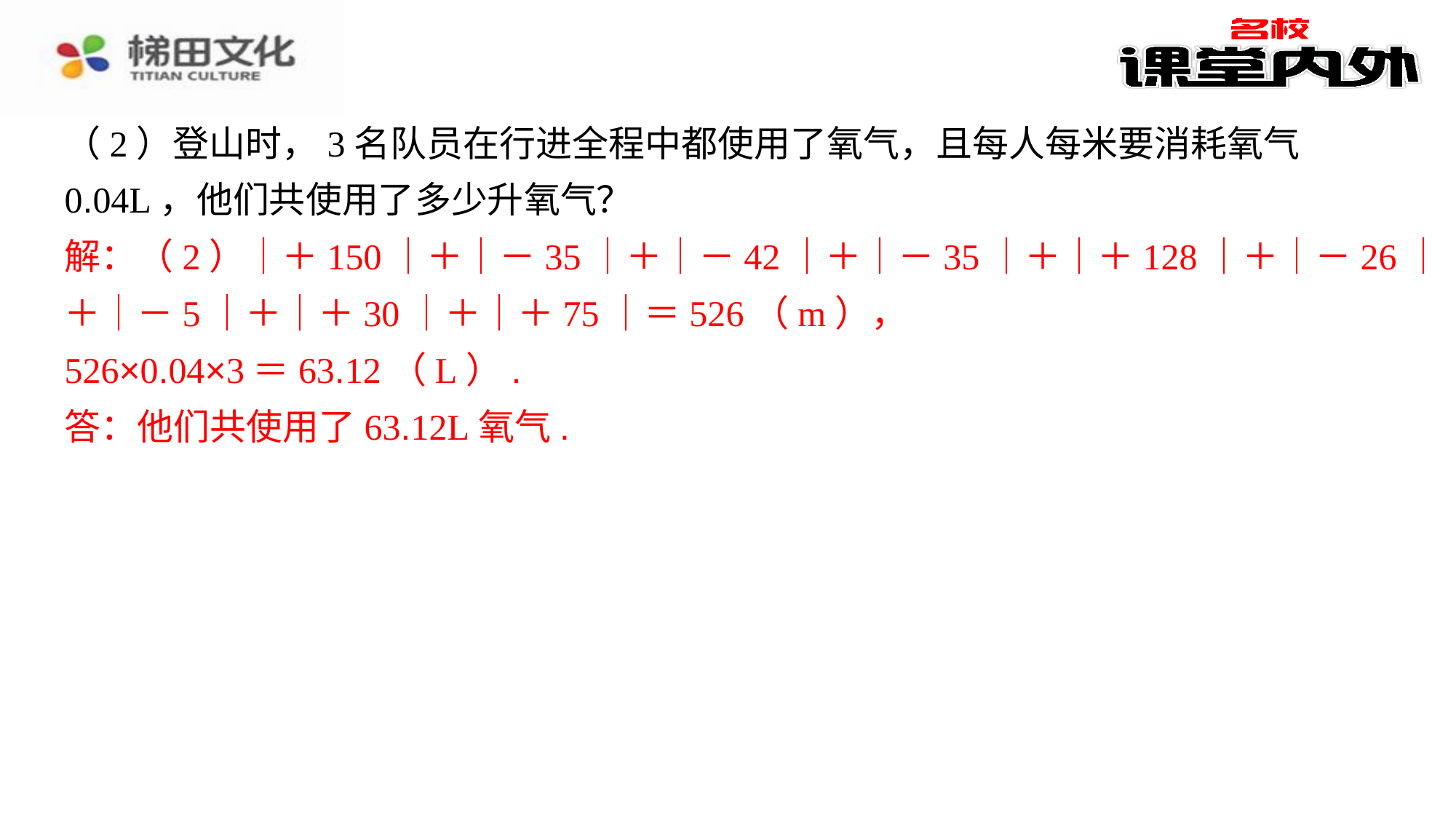

（2）登山时，3名队员在行进全程中都使用了氧气，且每人每米要消耗氧气
0.04L，他们共使用了多少升氧气？
解：（2）｜＋150｜＋｜－35｜＋｜－42｜＋｜－35｜＋｜＋128｜＋｜－26｜
＋｜－5｜＋｜＋30｜＋｜＋75｜＝526（m），
526×0.04×3＝63.12（L）.
答：他们共使用了63.12L氧气.
解：（2）｜＋150｜＋｜－35｜＋｜－42｜＋｜－35｜＋｜＋128｜＋｜－26｜
＋｜－5｜＋｜＋30｜＋｜＋75｜＝526（m），
526×0.04×3＝63.12（L）.
答：他们共使用了63.12L氧气.